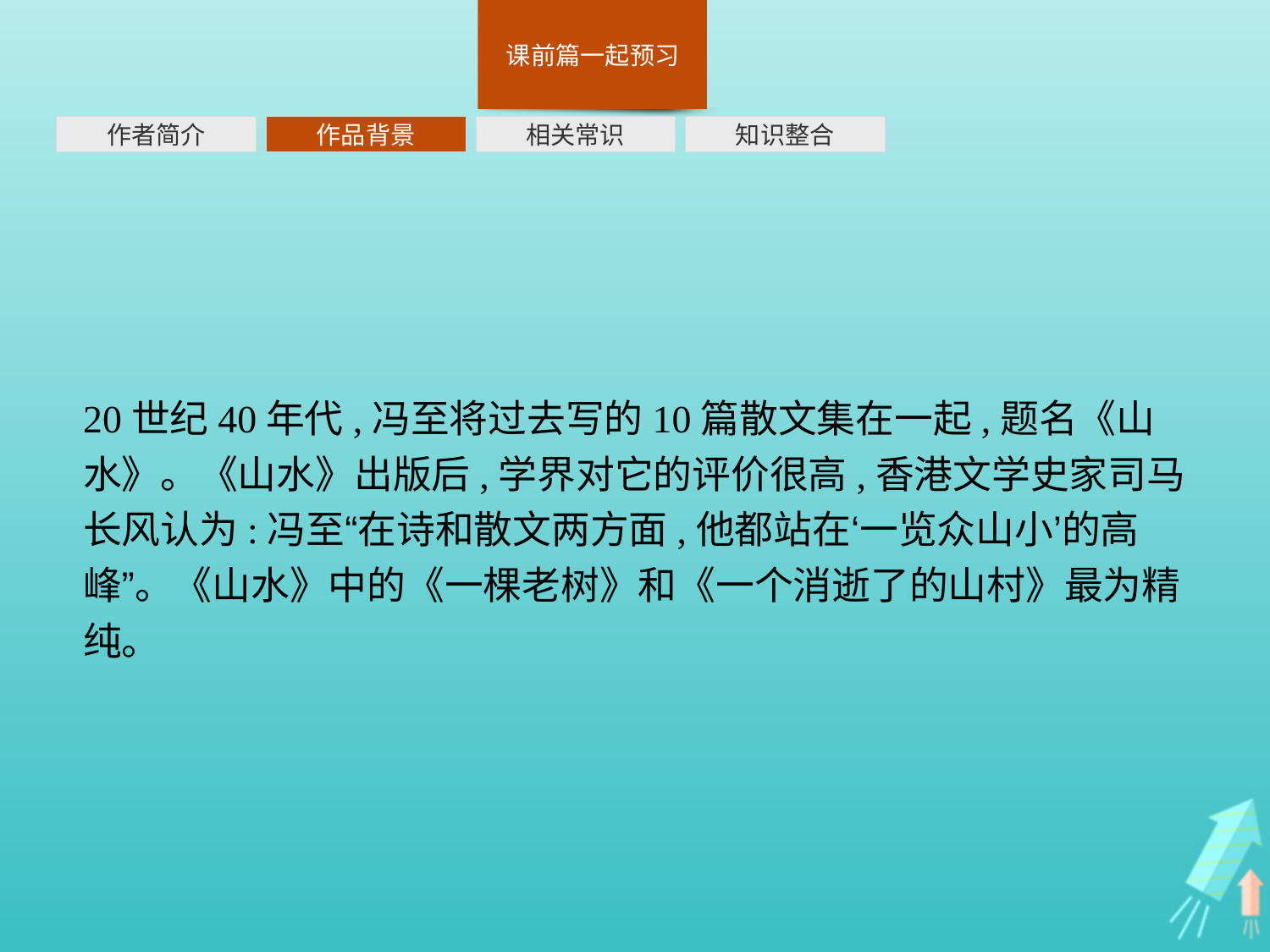

作者简介
作品背景
相关常识
知识整合
20世纪40年代,冯至将过去写的10篇散文集在一起,题名《山水》。《山水》出版后,学界对它的评价很高,香港文学史家司马长风认为:冯至“在诗和散文两方面,他都站在‘一览众山小’的高峰”。《山水》中的《一棵老树》和《一个消逝了的山村》最为精纯。